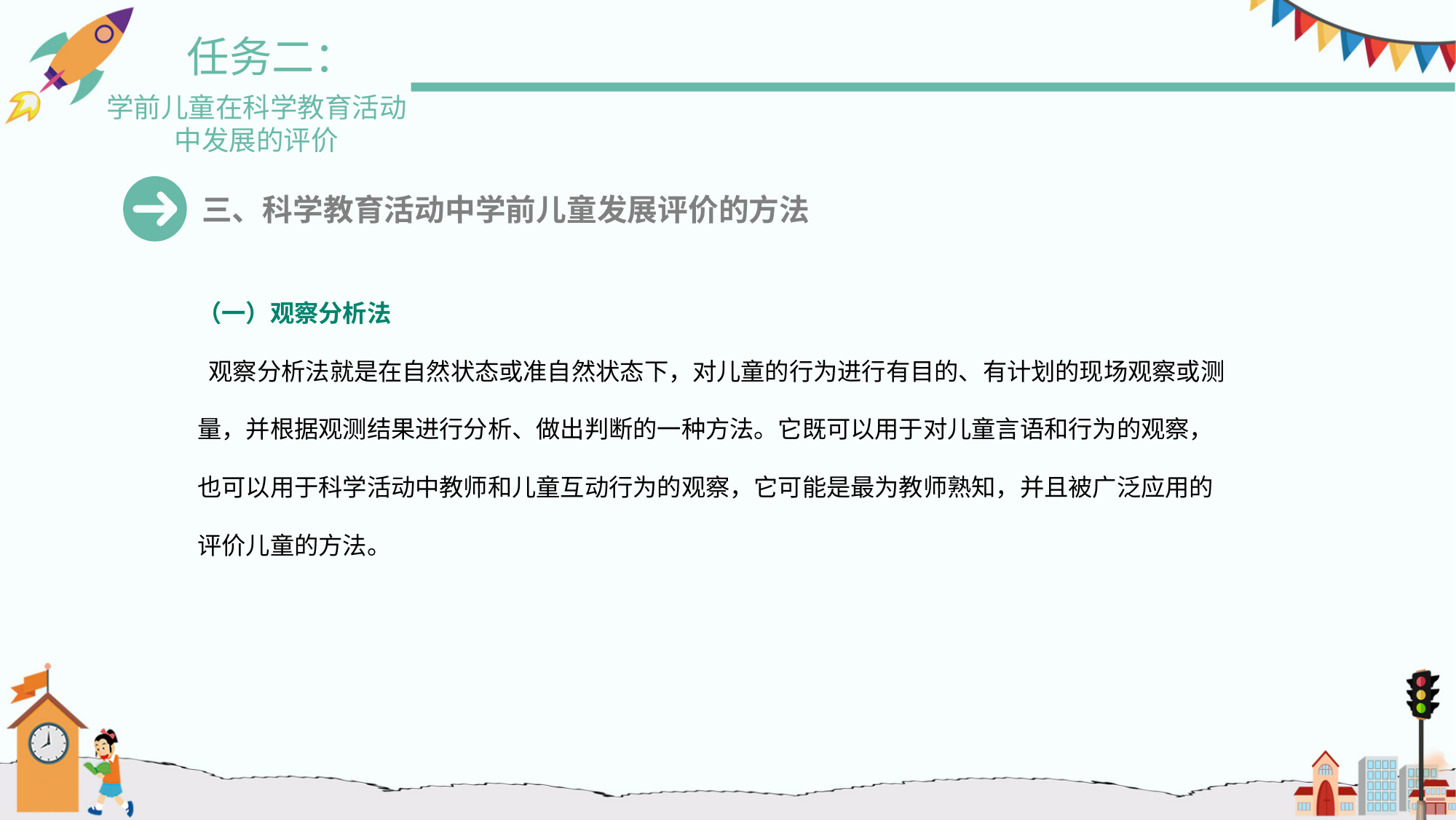

任务二：

学前儿童在科学教育活动
中发展的评价

三、科学教育活动中学前儿童发展评价的方法
（一）观察分析法
 观察分析法就是在自然状态或准自然状态下，对儿童的行为进行有目的、有计划的现场观察或测量，并根据观测结果进行分析、做出判断的一种方法。它既可以用于对儿童言语和行为的观察，也可以用于科学活动中教师和儿童互动行为的观察，它可能是最为教师熟知，并且被广泛应用的评价儿童的方法。